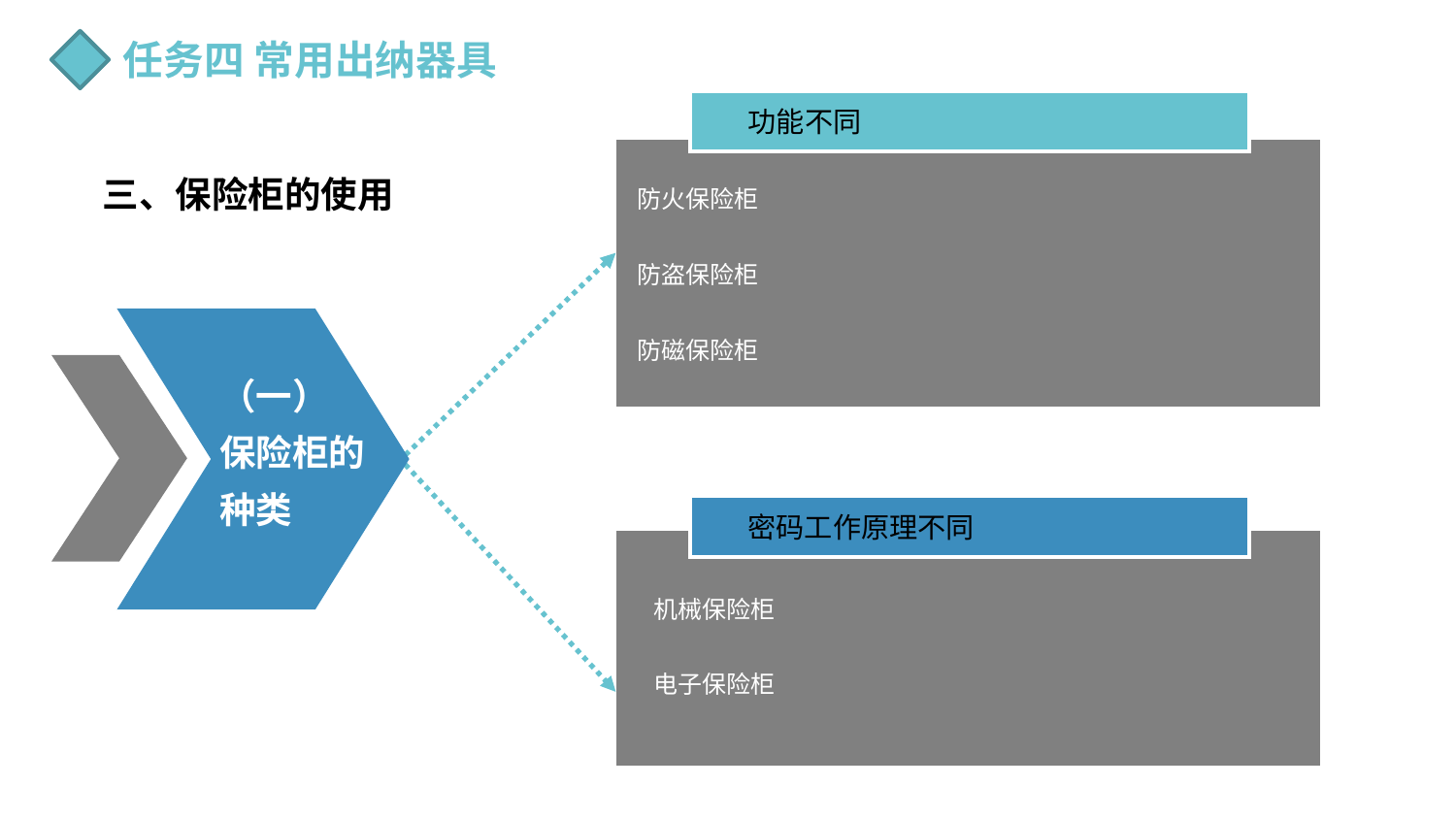

任务四 常用出纳器具

功能不同

三、保险柜的使用
防火保险柜

防盗保险柜

防磁保险柜

（一）
保险柜的种类

密码工作原理不同

机械保险柜

电子保险柜